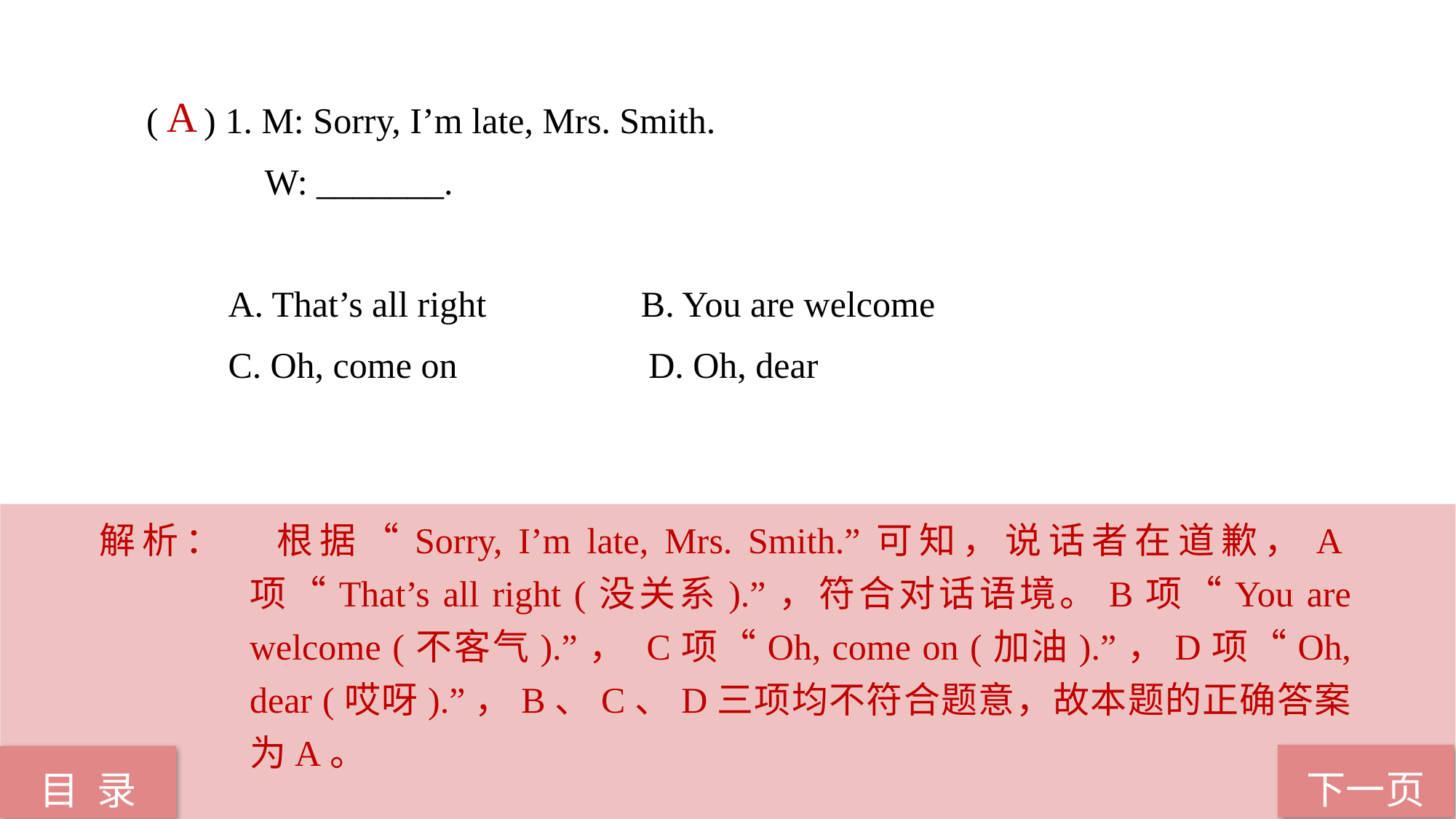

(     ) 1. M: Sorry, I’m late, Mrs. Smith.
             W: _______.

         A. That’s all right                 B. You are welcome
         C. Oh, come on                     D. Oh, dear
A
解析：	根据“Sorry, I’m late, Mrs. Smith.”可知，说话者在道歉，A项“That’s all right (没关系).”，符合对话语境。B项“You are welcome (不客气).”， C项“Oh, come on (加油).”，D项“Oh, dear (哎呀).”，B、C、D三项均不符合题意，故本题的正确答案为A。